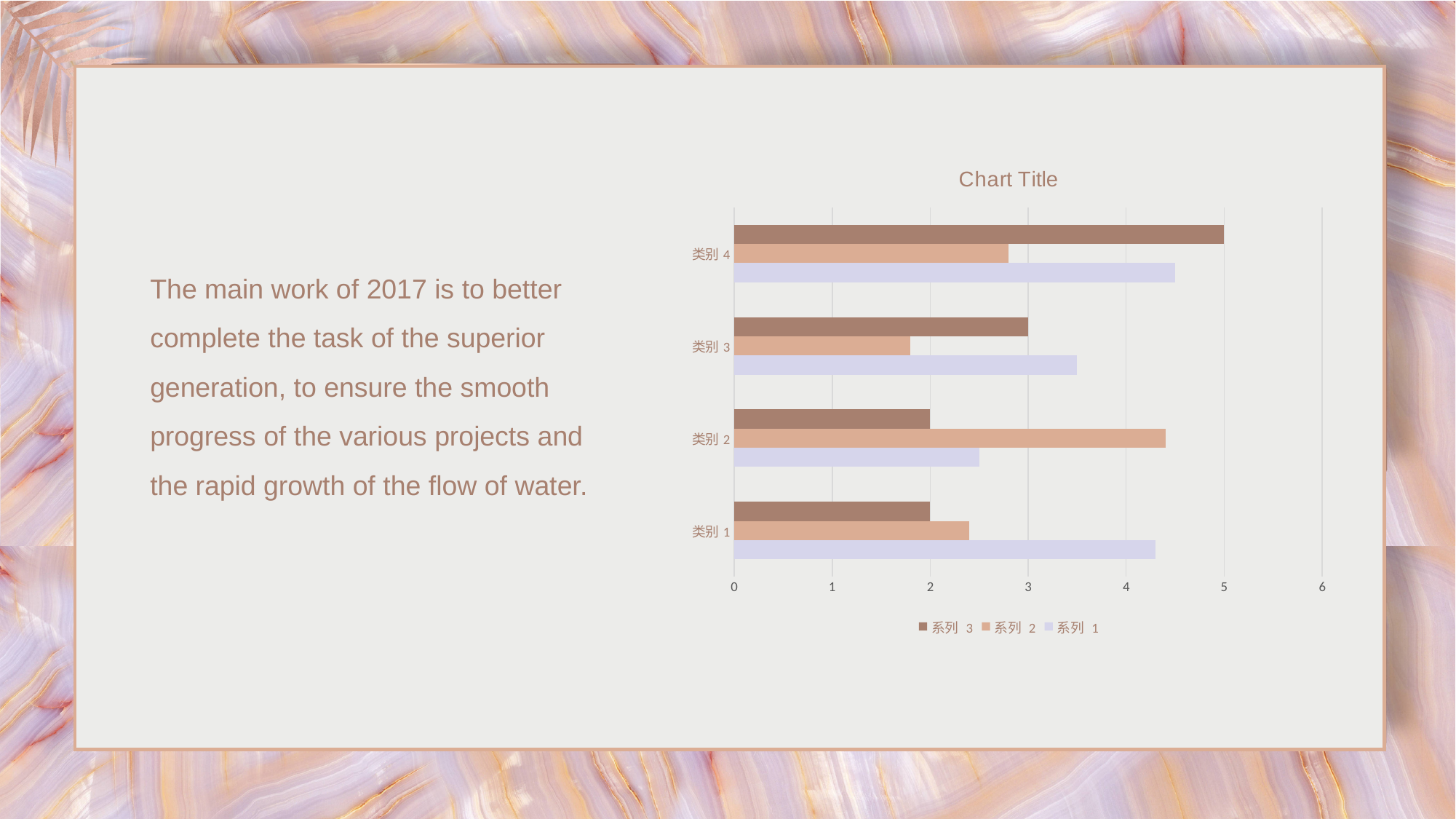

### Chart:

| Category | 系列 1 | 系列 2 | 系列 3 |
|---|---|---|---|
| 类别1 | 4.3 | 2.4 | 2.0 |
| 类别2 | 2.5 | 4.4 | 2.0 |
| 类别3 | 3.5 | 1.8 | 3.0 |
| 类别4 | 4.5 | 2.8 | 5.0 |
The main work of 2017 is to better complete the task of the superior generation, to ensure the smooth progress of the various projects and the rapid growth of the flow of water.